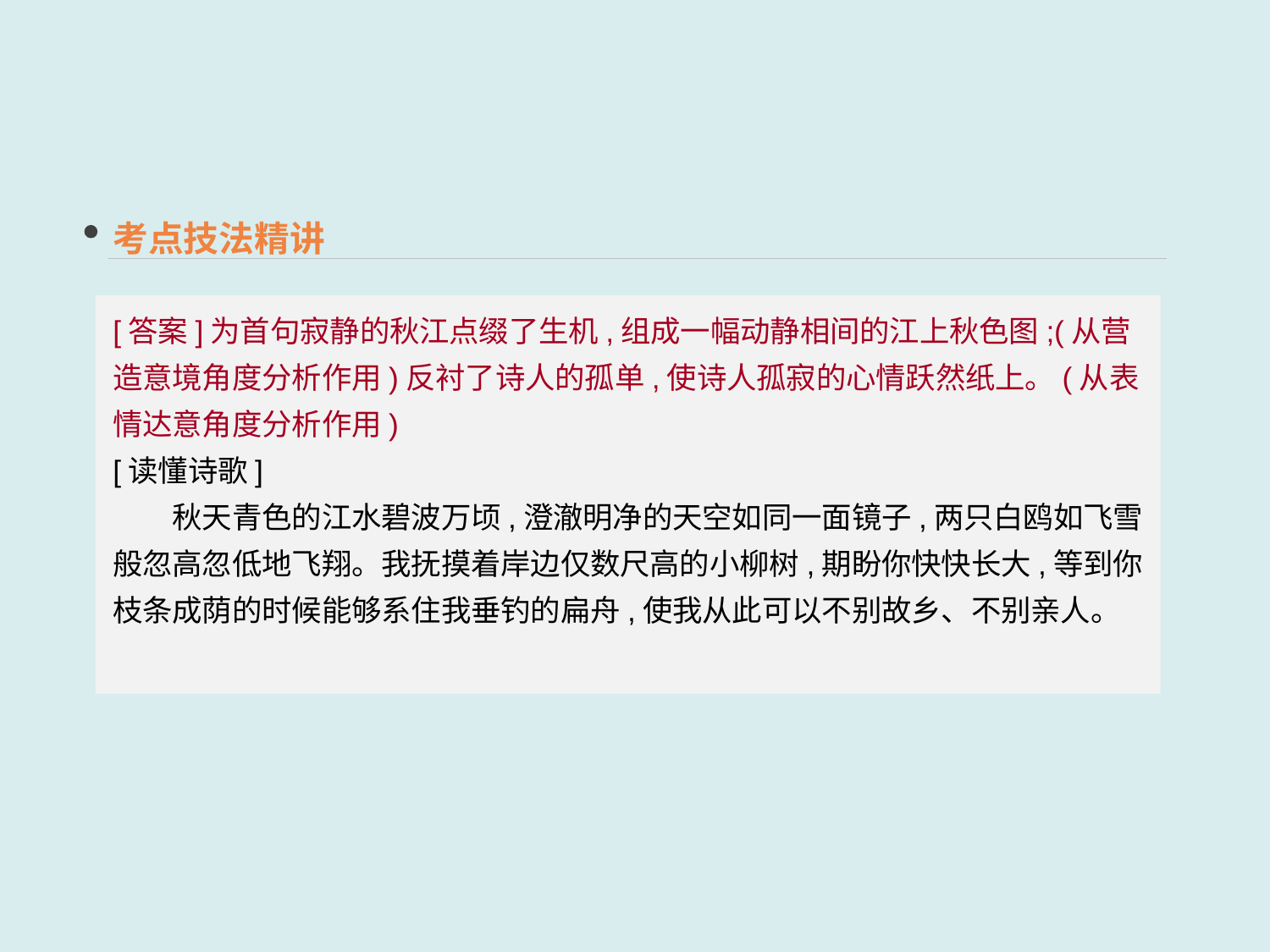

考点技法精讲

[答案]为首句寂静的秋江点缀了生机,组成一幅动静相间的江上秋色图;(从营造意境角度分析作用)反衬了诗人的孤单,使诗人孤寂的心情跃然纸上。(从表情达意角度分析作用)
[读懂诗歌]
　　秋天青色的江水碧波万顷,澄澈明净的天空如同一面镜子,两只白鸥如飞雪般忽高忽低地飞翔。我抚摸着岸边仅数尺高的小柳树,期盼你快快长大,等到你枝条成荫的时候能够系住我垂钓的扁舟,使我从此可以不别故乡、不别亲人。